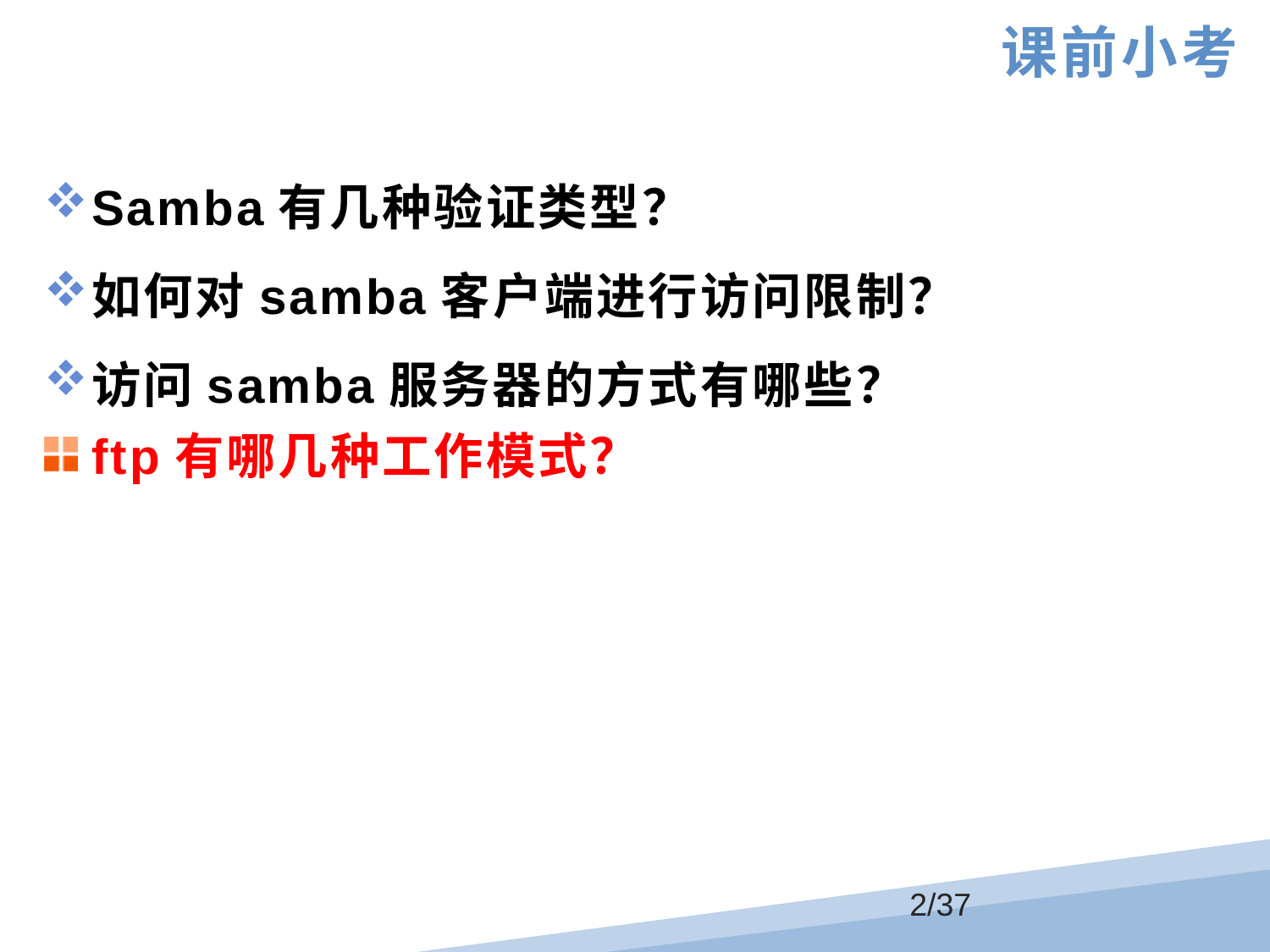

课前小考
Samba有几种验证类型？
如何对samba客户端进行访问限制？
访问samba服务器的方式有哪些？
ftp有哪几种工作模式？

2/37